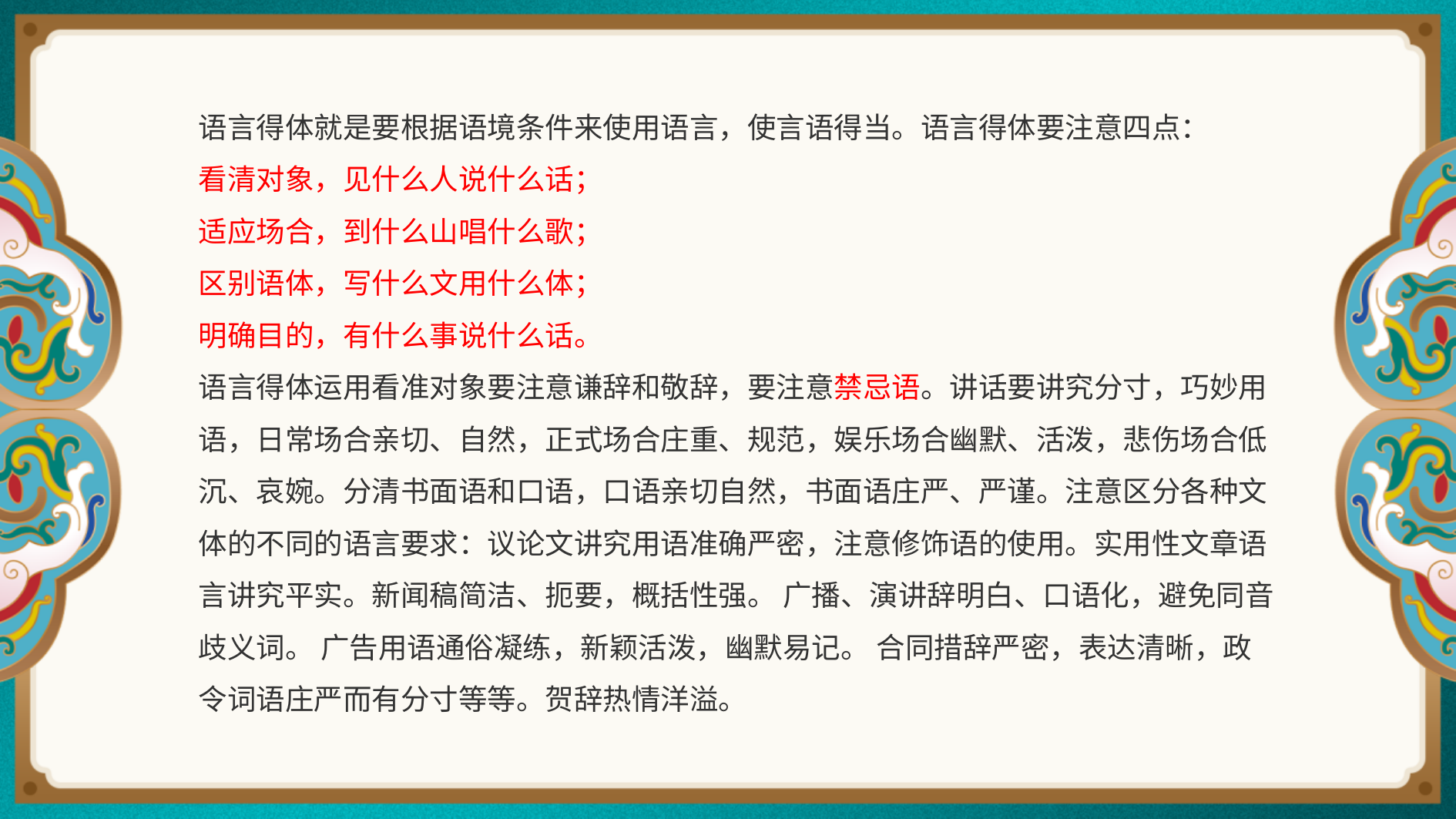

语言得体就是要根据语境条件来使用语言，使言语得当。语言得体要注意四点：
看清对象，见什么人说什么话；
适应场合，到什么山唱什么歌；
区别语体，写什么文用什么体；
明确目的，有什么事说什么话。
语言得体运用看准对象要注意谦辞和敬辞，要注意禁忌语。讲话要讲究分寸，巧妙用语，日常场合亲切、自然，正式场合庄重、规范，娱乐场合幽默、活泼，悲伤场合低沉、哀婉。分清书面语和口语，口语亲切自然，书面语庄严、严谨。注意区分各种文体的不同的语言要求：议论文讲究用语准确严密，注意修饰语的使用。实用性文章语言讲究平实。新闻稿简洁、扼要，概括性强。 广播、演讲辞明白、口语化，避免同音歧义词。 广告用语通俗凝练，新颖活泼，幽默易记。 合同措辞严密，表达清晰，政令词语庄严而有分寸等等。贺辞热情洋溢。